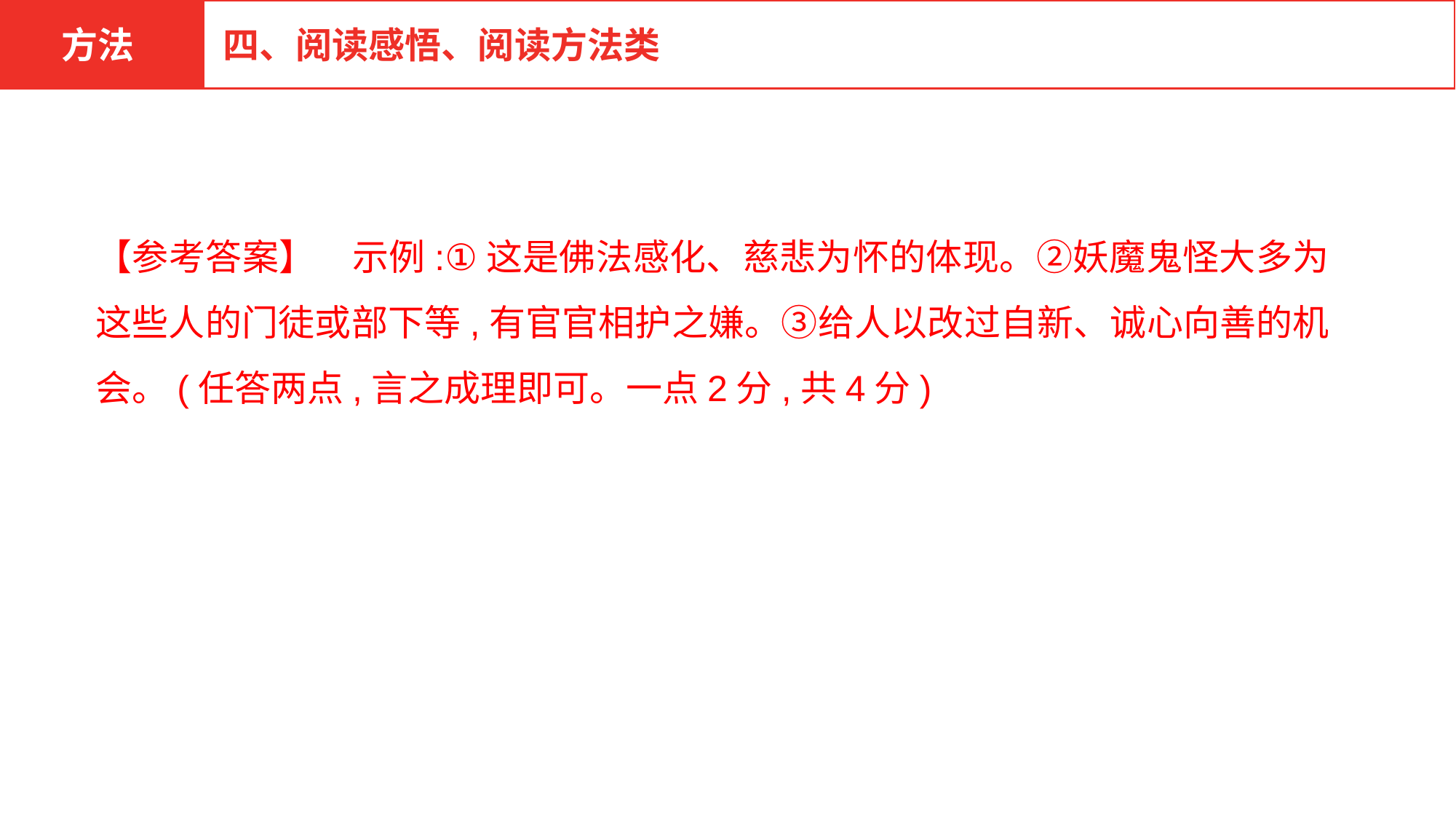

方法
四、阅读感悟、阅读方法类

【参考答案】　示例:①这是佛法感化、慈悲为怀的体现。②妖魔鬼怪大多为这些人的门徒或部下等,有官官相护之嫌。③给人以改过自新、诚心向善的机会。(任答两点,言之成理即可。一点2分,共4分)